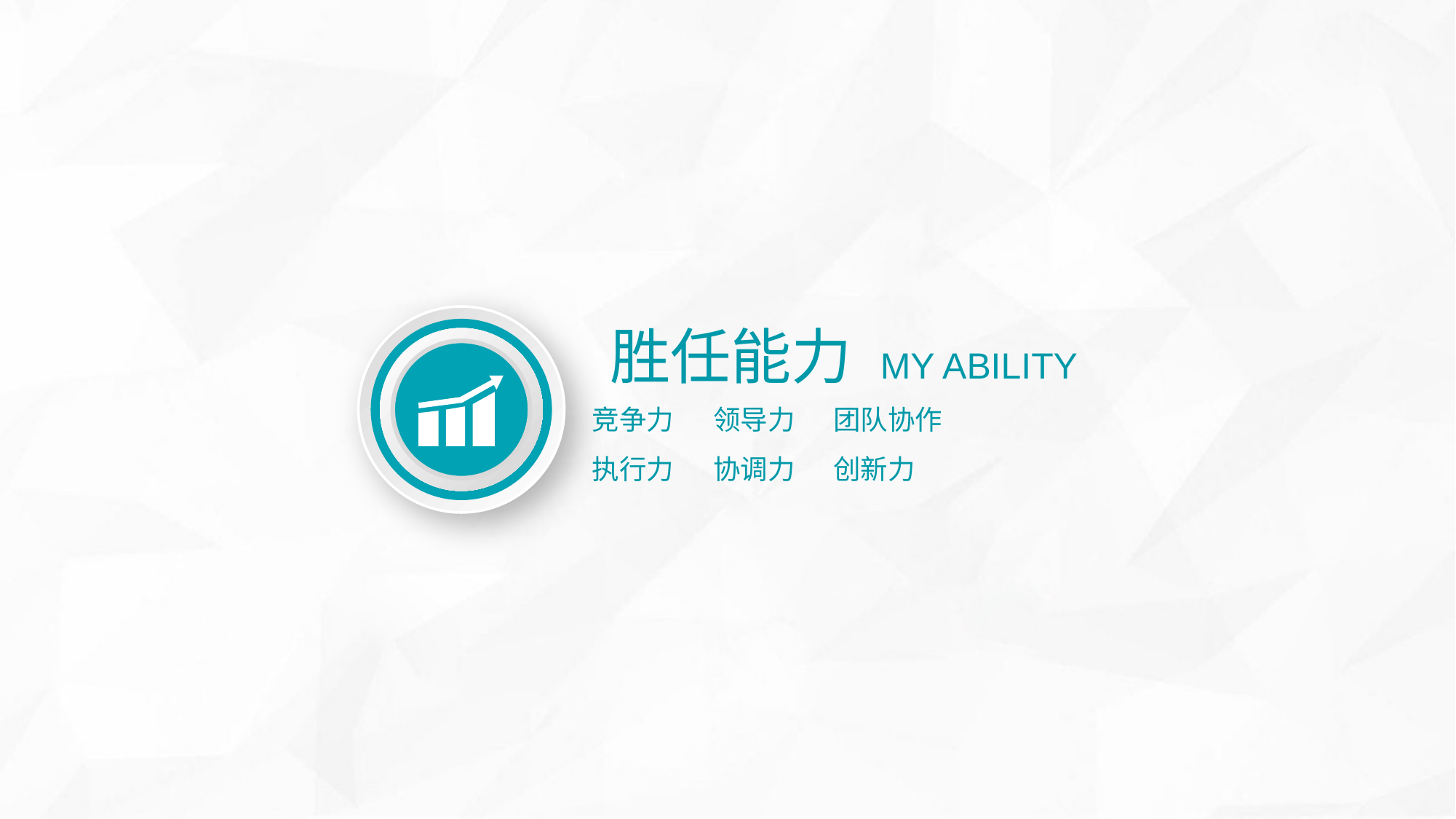

胜任能力 MY ABILITY
竞争力
领导力
团队协作
执行力
协调力
创新力